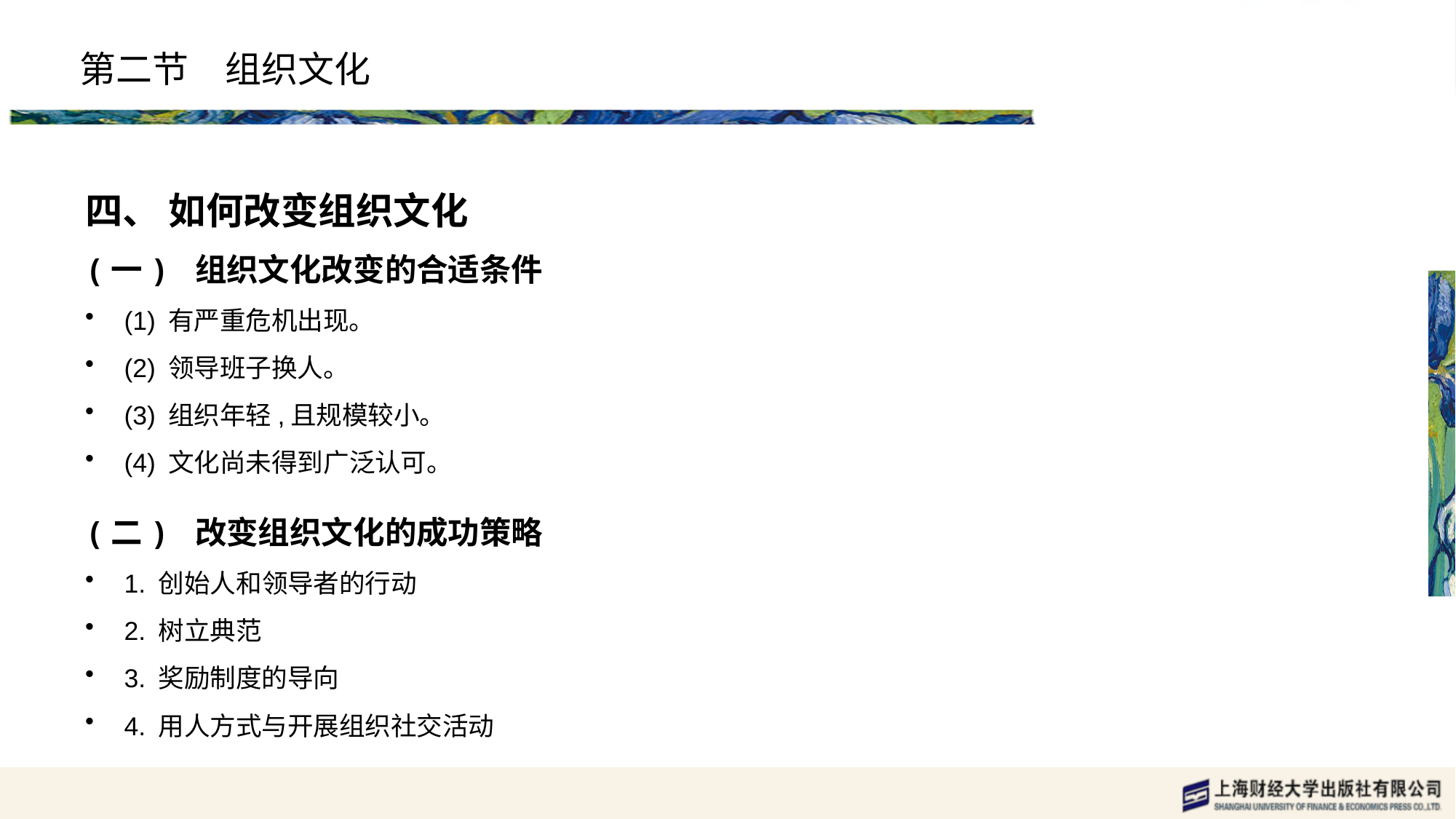

# 第二节　组织文化
四、 如何改变组织文化
(一) 组织文化改变的合适条件
(1) 有严重危机出现。
(2) 领导班子换人。
(3) 组织年轻,且规模较小。
(4) 文化尚未得到广泛认可。
(二) 改变组织文化的成功策略
1. 创始人和领导者的行动
2. 树立典范
3. 奖励制度的导向
4. 用人方式与开展组织社交活动